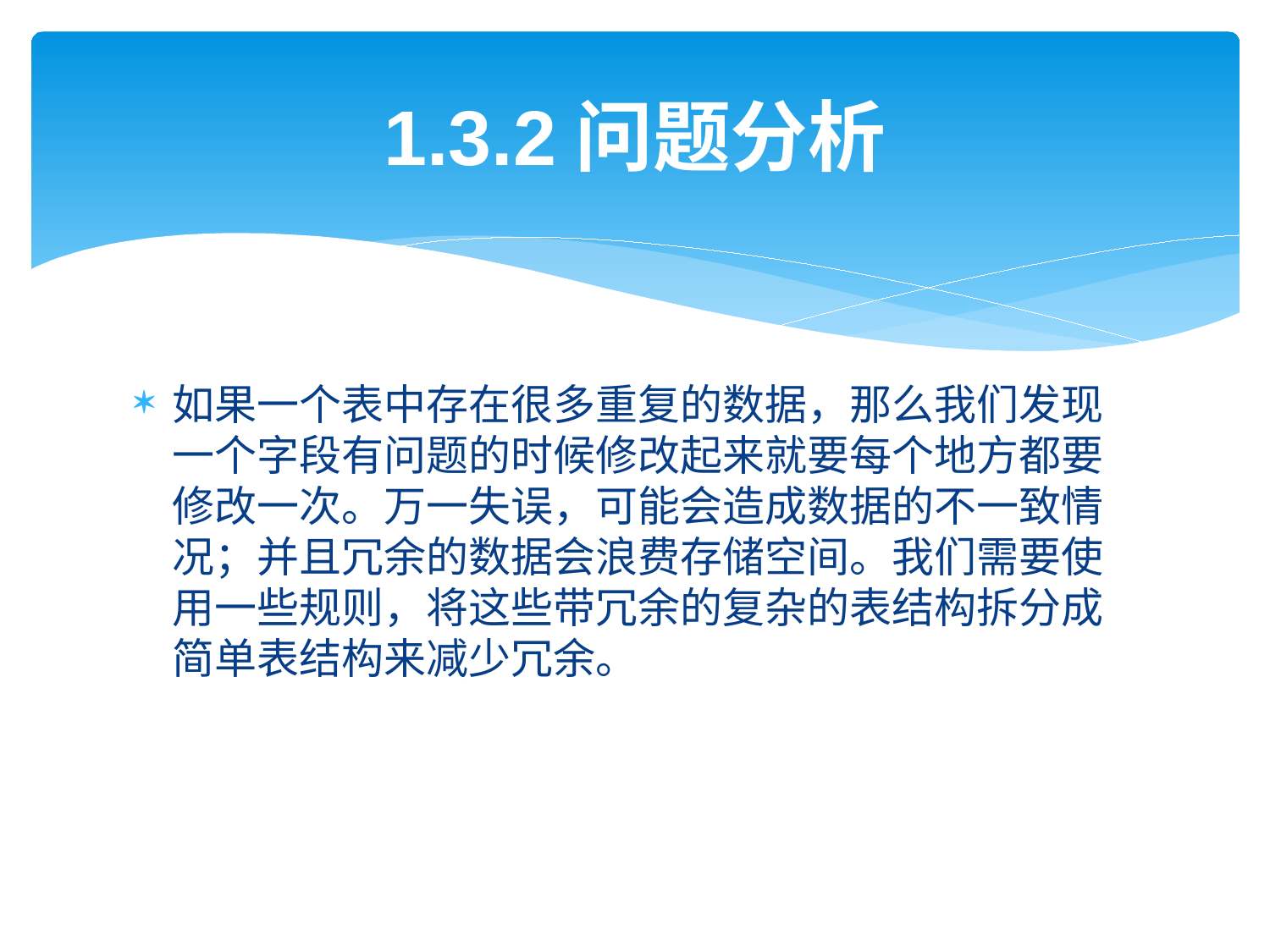

# 1.3.2问题分析
如果一个表中存在很多重复的数据，那么我们发现一个字段有问题的时候修改起来就要每个地方都要修改一次。万一失误，可能会造成数据的不一致情况；并且冗余的数据会浪费存储空间。我们需要使用一些规则，将这些带冗余的复杂的表结构拆分成简单表结构来减少冗余。